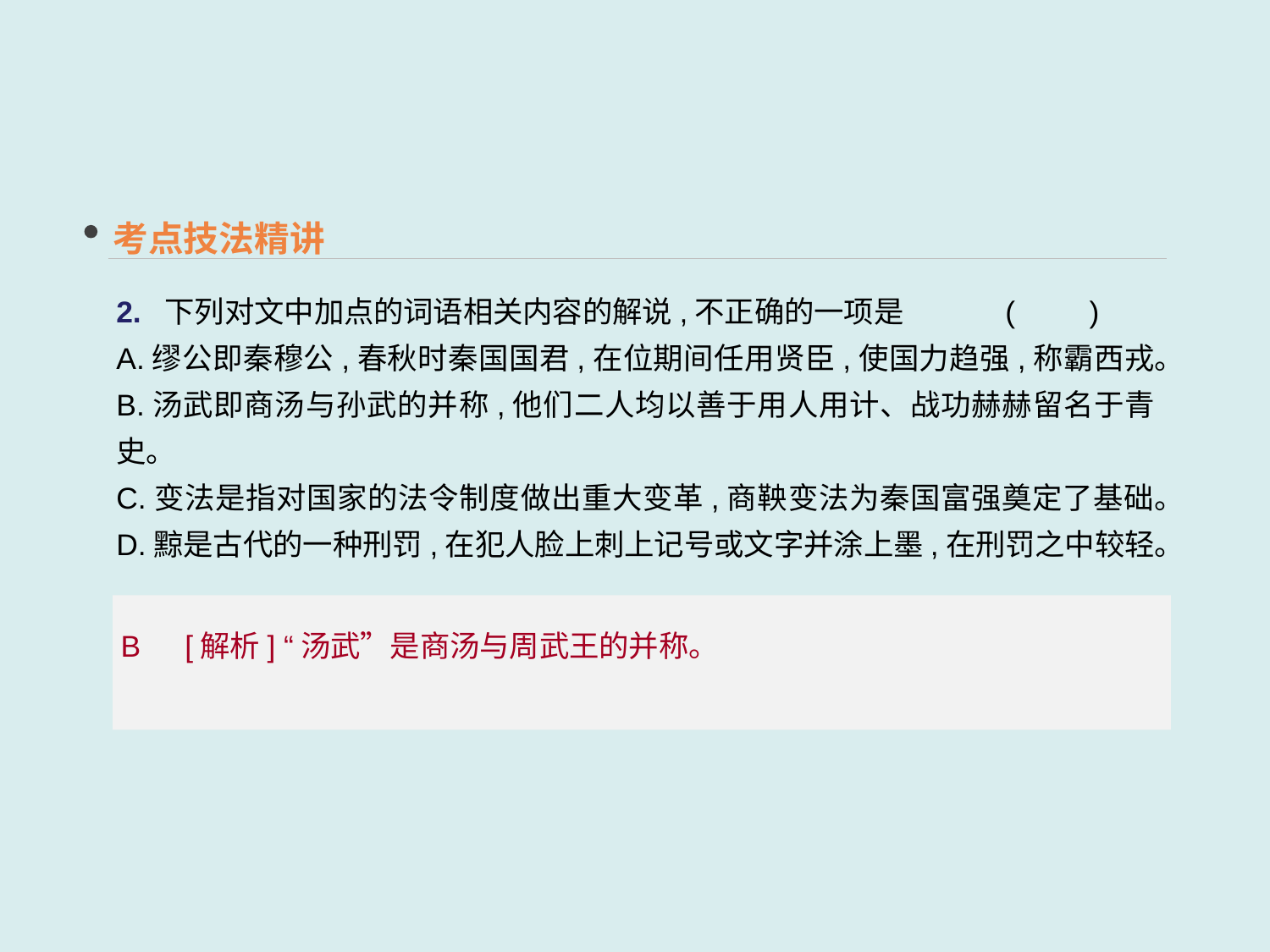

考点技法精讲

2.  下列对文中加点的词语相关内容的解说,不正确的一项是	(　　)
A.缪公即秦穆公,春秋时秦国国君,在位期间任用贤臣,使国力趋强,称霸西戎。
B.汤武即商汤与孙武的并称,他们二人均以善于用人用计、战功赫赫留名于青史。
C.变法是指对国家的法令制度做出重大变革,商鞅变法为秦国富强奠定了基础。
D.黥是古代的一种刑罚,在犯人脸上刺上记号或文字并涂上墨,在刑罚之中较轻。

B　[解析] “汤武”是商汤与周武王的并称。